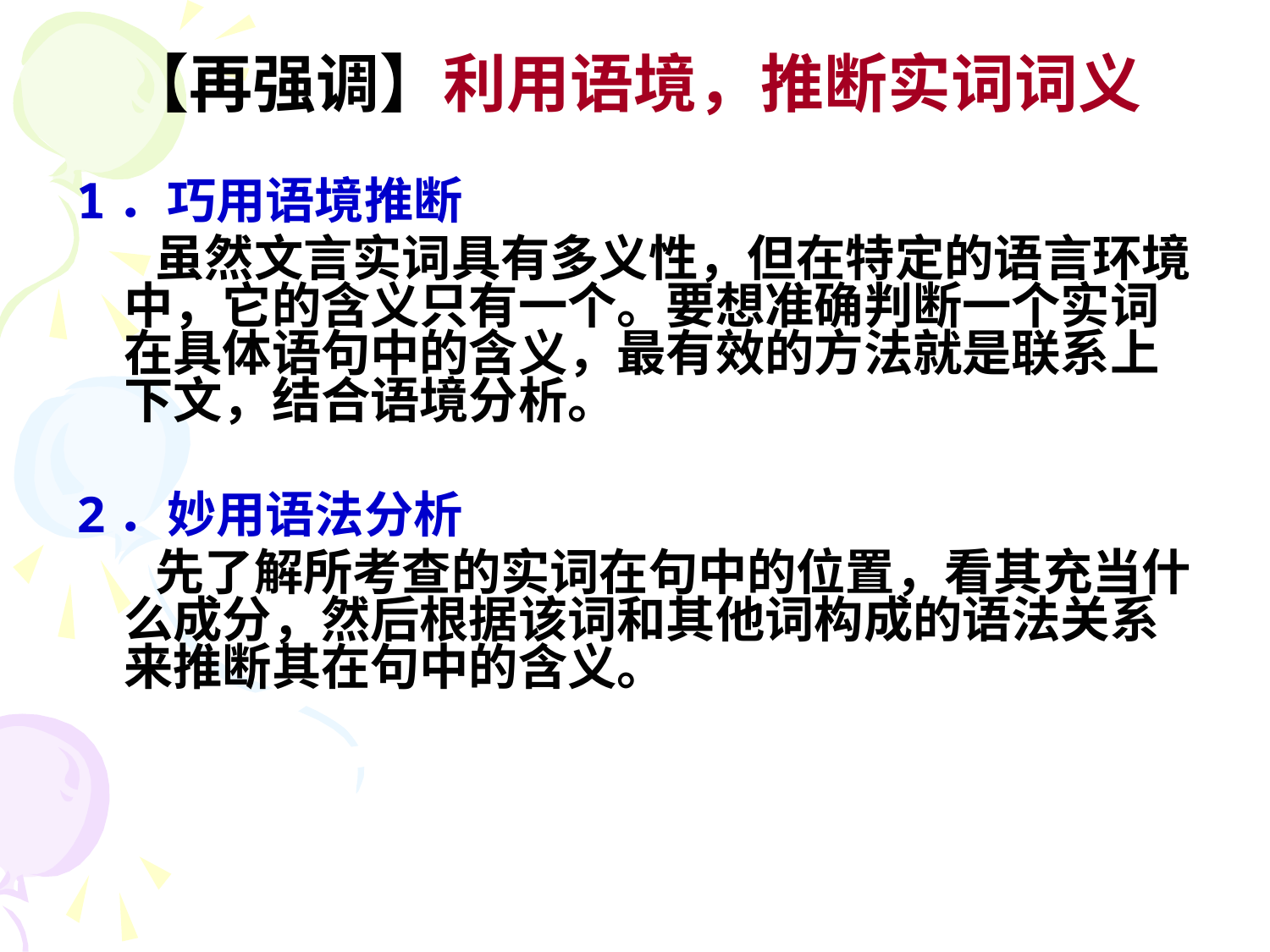

# 【再强调】利用语境，推断实词词义
1．巧用语境推断
      虽然文言实词具有多义性，但在特定的语言环境中，它的含义只有一个。要想准确判断一个实词在具体语句中的含义，最有效的方法就是联系上下文，结合语境分析。

2．妙用语法分析
      先了解所考查的实词在句中的位置，看其充当什么成分，然后根据该词和其他词构成的语法关系来推断其在句中的含义。